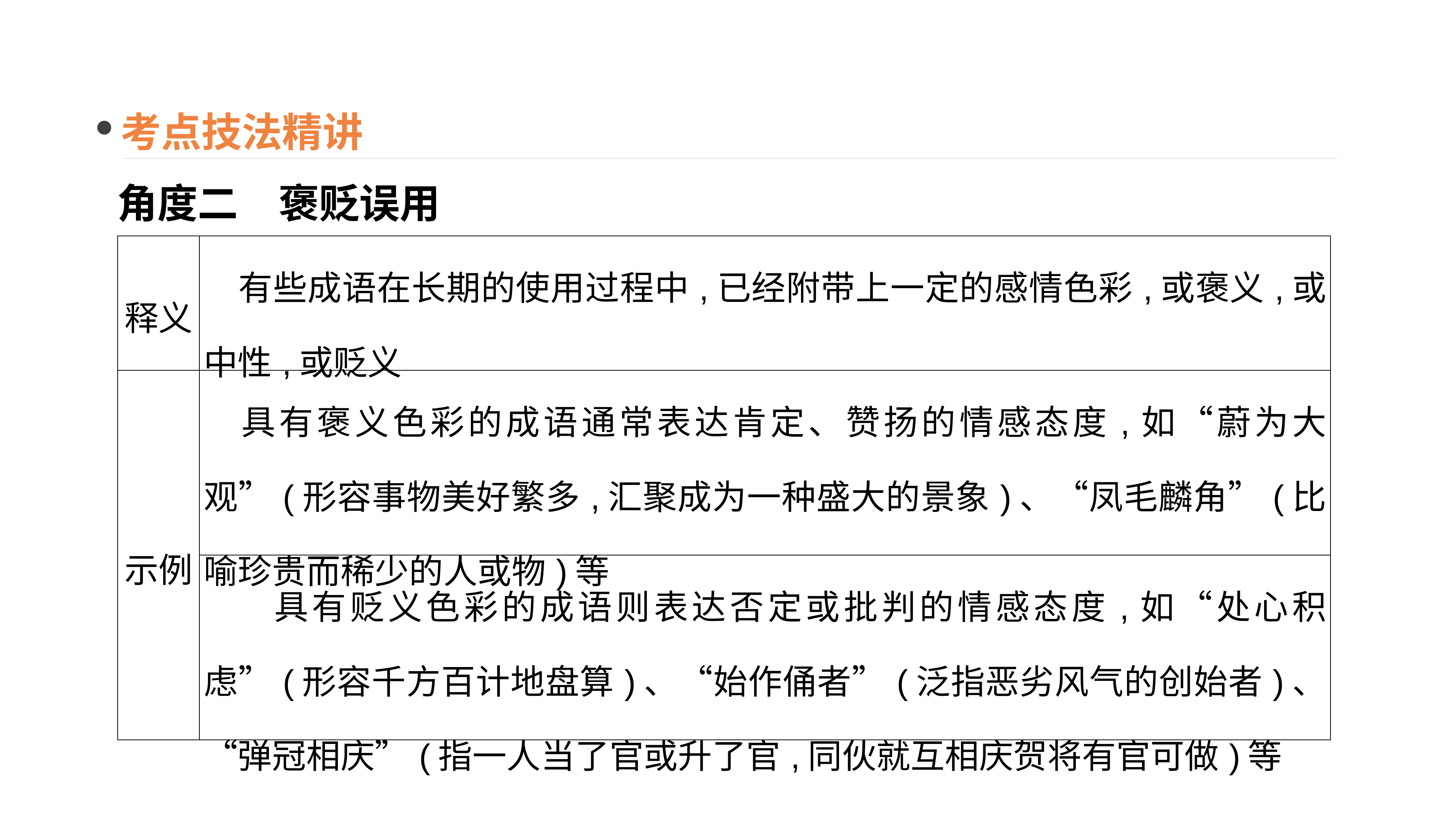

考点技法精讲

角度二　褒贬误用
| 释义 | 有些成语在长期的使用过程中,已经附带上一定的感情色彩,或褒义,或中性,或贬义 |
| --- | --- |
| 示例 | 具有褒义色彩的成语通常表达肯定、赞扬的情感态度,如“蔚为大观”(形容事物美好繁多,汇聚成为一种盛大的景象)、“凤毛麟角”(比喻珍贵而稀少的人或物)等 |
|  | 具有贬义色彩的成语则表达否定或批判的情感态度,如“处心积虑”(形容千方百计地盘算)、“始作俑者”(泛指恶劣风气的创始者)、“弹冠相庆”(指一人当了官或升了官,同伙就互相庆贺将有官可做)等 |